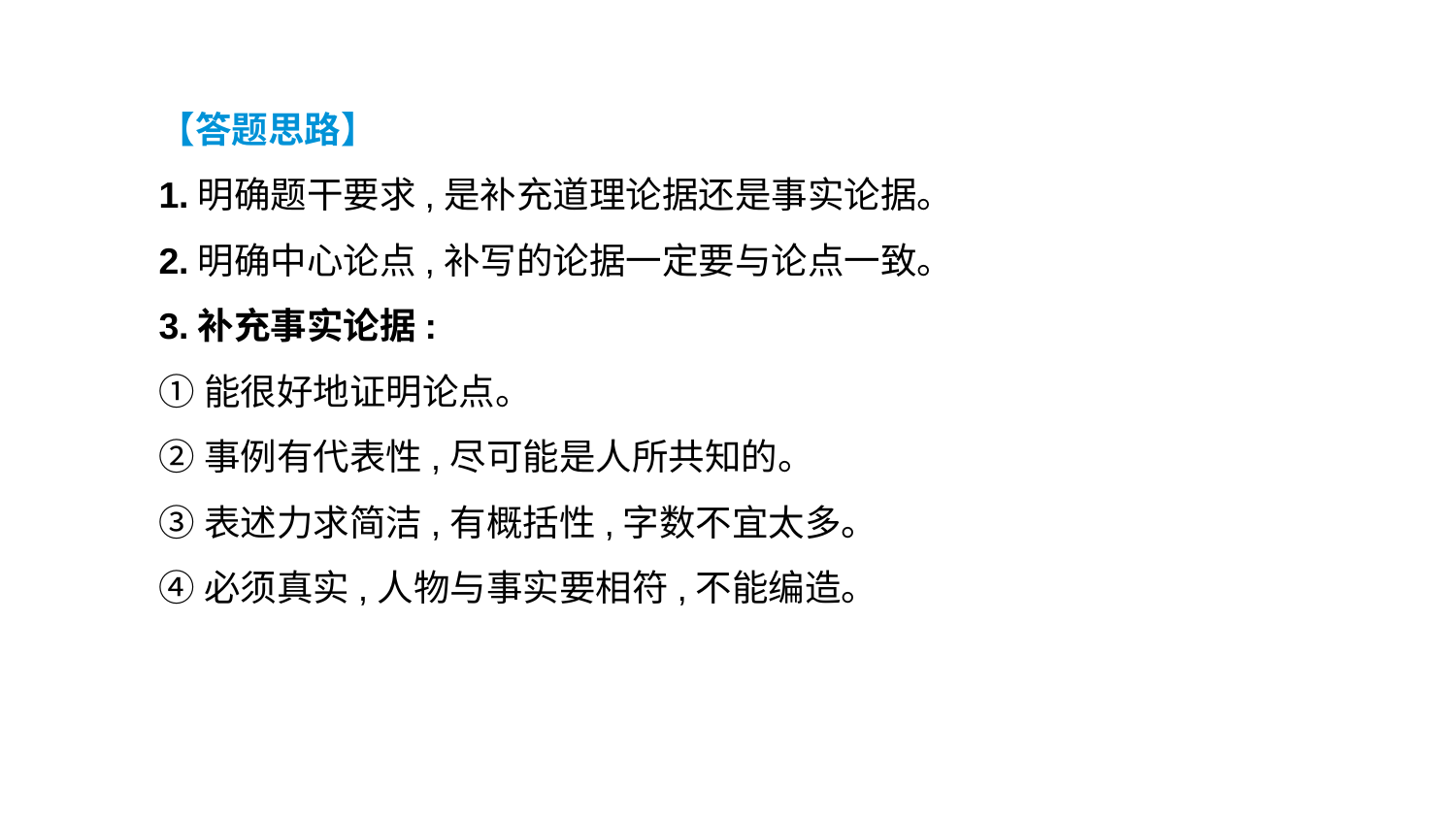

【答题思路】
1.明确题干要求,是补充道理论据还是事实论据。
2.明确中心论点,补写的论据一定要与论点一致。
3.补充事实论据:
①能很好地证明论点。
②事例有代表性,尽可能是人所共知的。
③表述力求简洁,有概括性,字数不宜太多。
④必须真实,人物与事实要相符,不能编造。